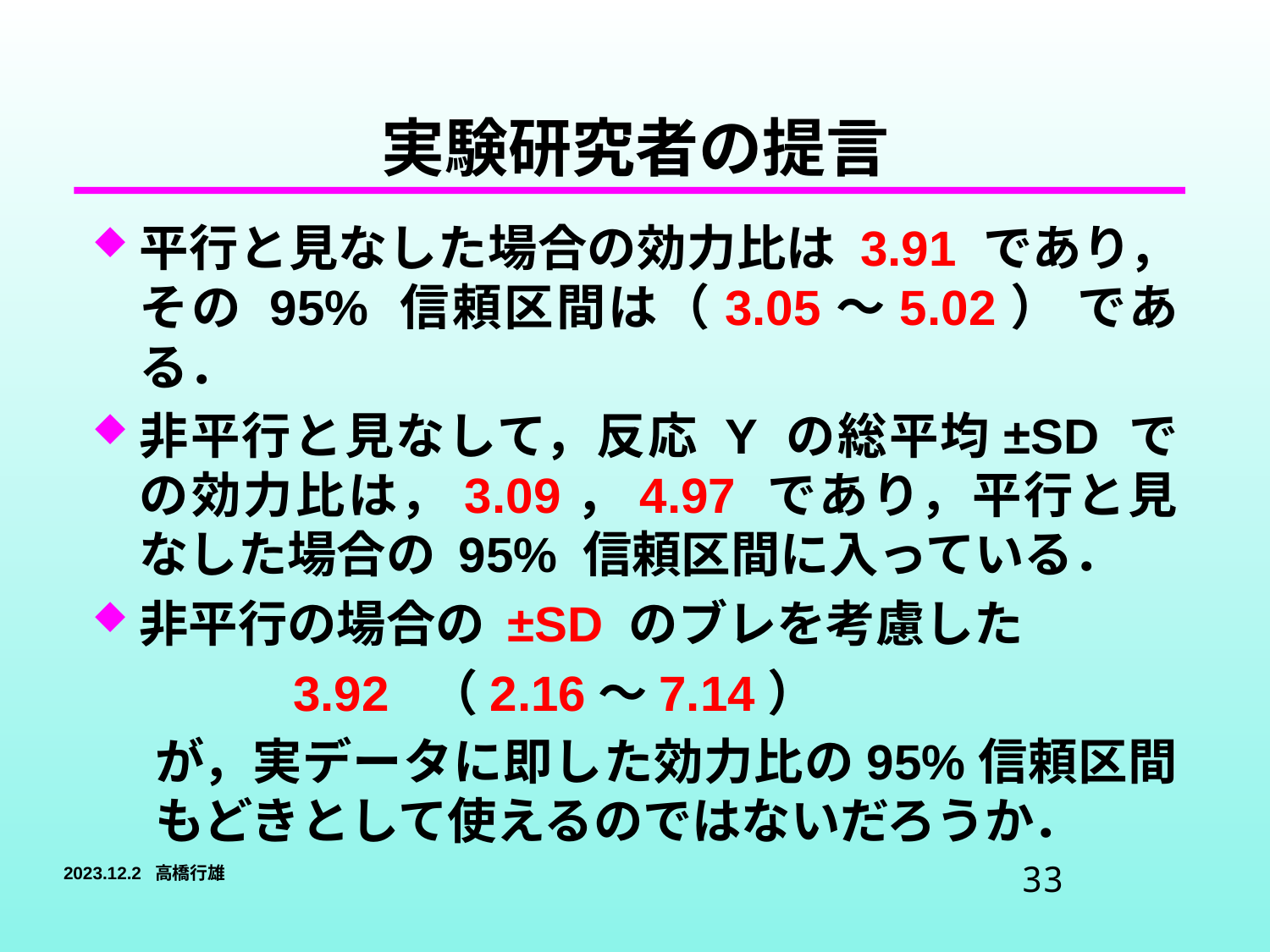

# 実験研究者の提言
平行と見なした場合の効力比は 3.91 であり，その 95% 信頼区間は（3.05～5.02） である．
非平行と見なして，反応 Y の総平均±SD での効力比は，3.09，4.97 であり，平行と見なした場合の 95% 信頼区間に入っている．
非平行の場合の ±SD のブレを考慮した
          3.92  （2.16～7.14）
が，実データに即した効力比の95%信頼区間もどきとして使えるのではないだろうか．